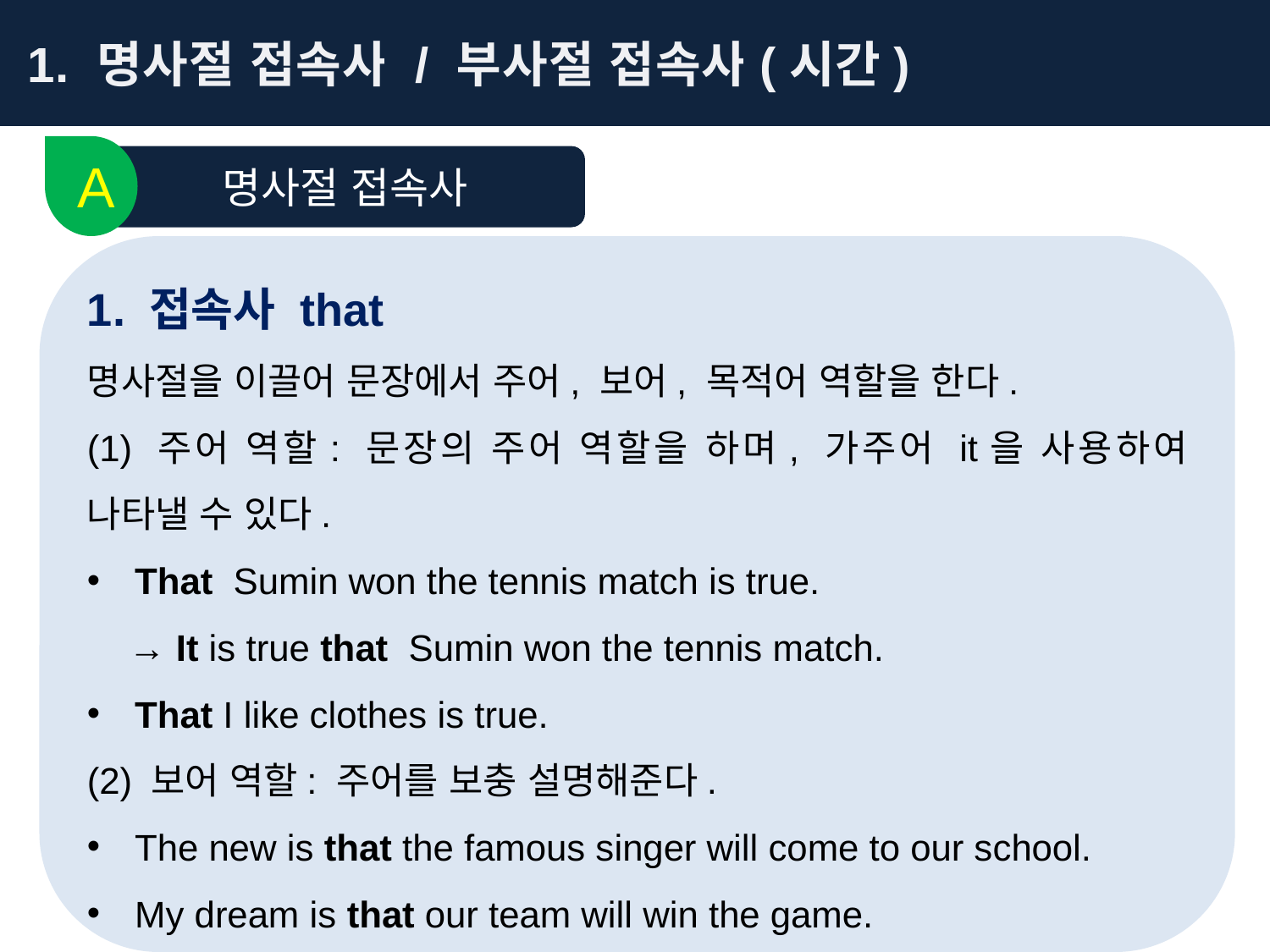

1. 명사절 접속사 / 부사절 접속사(시간)

A
명사절 접속사
1. 접속사 that
명사절을 이끌어 문장에서 주어, 보어, 목적어 역할을 한다.
(1) 주어 역할: 문장의 주어 역할을 하며, 가주어 it을 사용하여 나타낼 수 있다.
That  Sumin won the tennis match is true.
    → It is true that  Sumin won the tennis match.
That I like clothes is true.
(2) 보어 역할: 주어를 보충 설명해준다.
The new is that the famous singer will come to our school.
My dream is that our team will win the game.